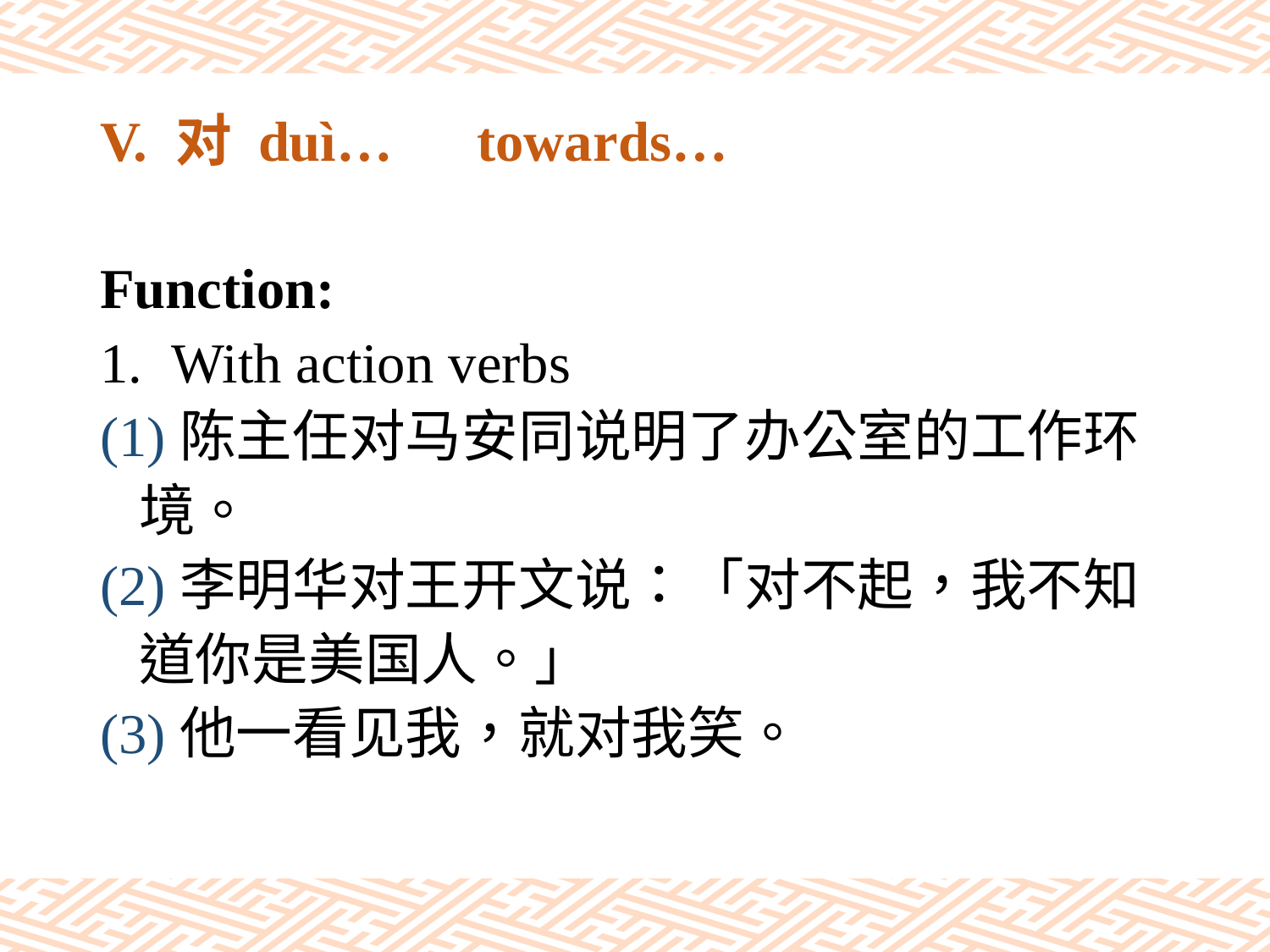

# V. 对 duì…　towards…
Function:
With action verbs
(1)陈主任对马安同说明了办公室的工作环
  境。
(2)李明华对王开文说：「对不起，我不知
  道你是美国人。」
(3)他一看见我，就对我笑。